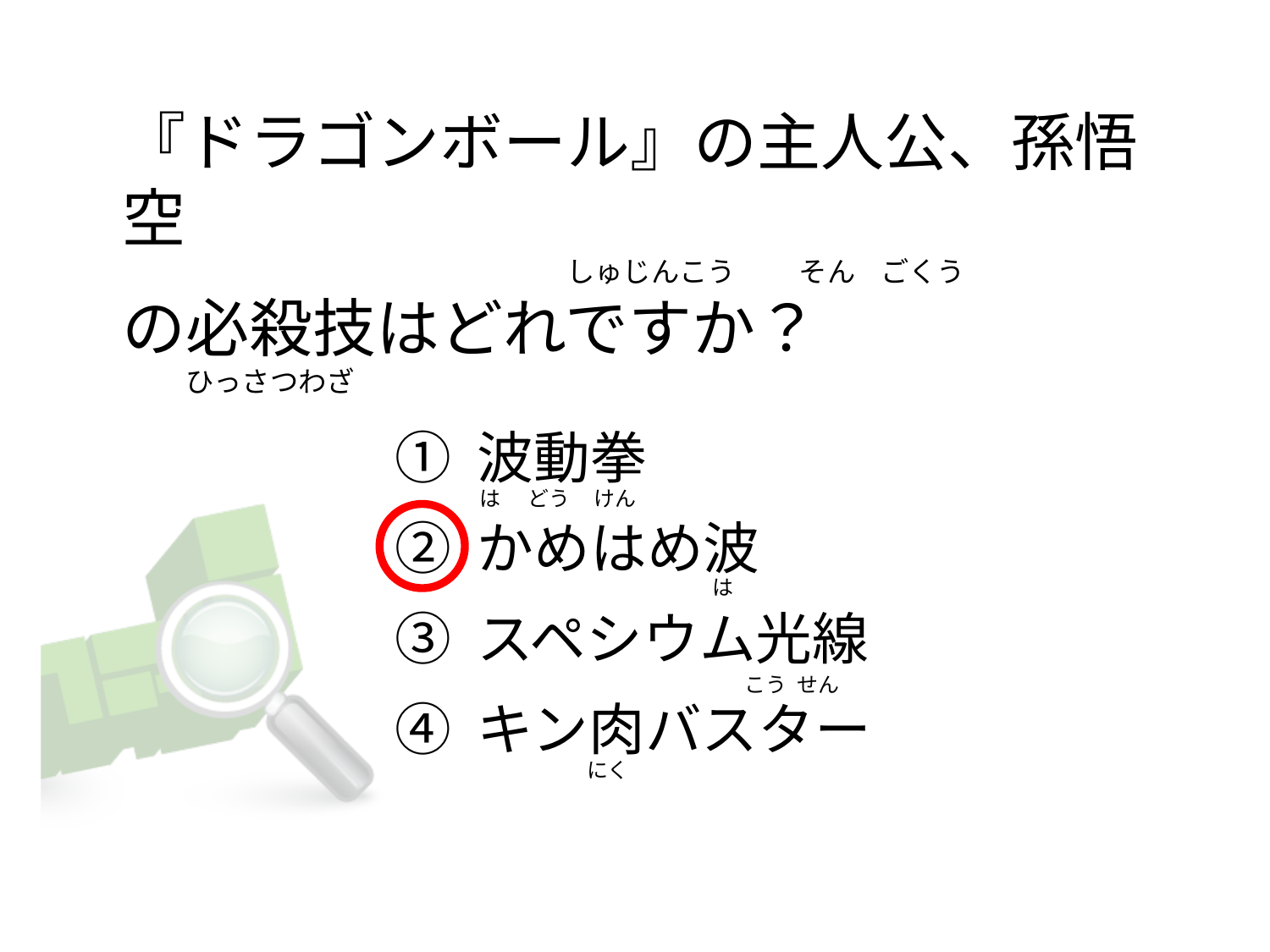

# 『ドラゴンボール』の主人公、孫悟空                                                                       しゅじんこう          そん    ごくう の必殺技はどれですか？           ひっさつわざ
① 波動拳
② かめはめ波
③ スペシウム光線
④ キン肉バスター
は      どう     けん

                                                    は
                                                        こう  せん
                      にく